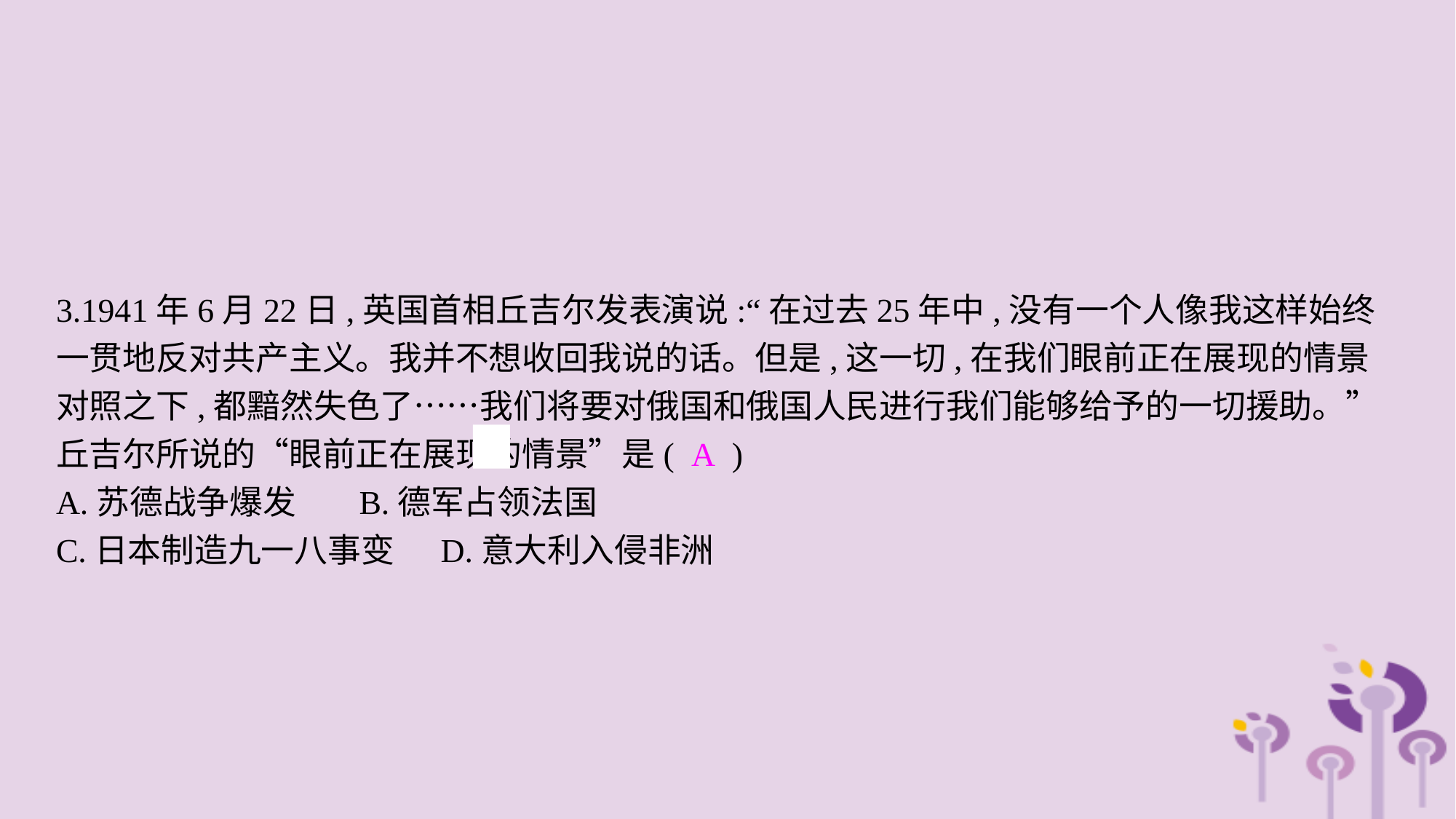

3.1941年6月22日,英国首相丘吉尔发表演说:“在过去25年中,没有一个人像我这样始终一贯地反对共产主义。我并不想收回我说的话。但是,这一切,在我们眼前正在展现的情景对照之下,都黯然失色了……我们将要对俄国和俄国人民进行我们能够给予的一切援助。”丘吉尔所说的“眼前正在展现的情景”是(  A  )
A.苏德战争爆发	B.德军占领法国
C.日本制造九一八事变	D.意大利入侵非洲